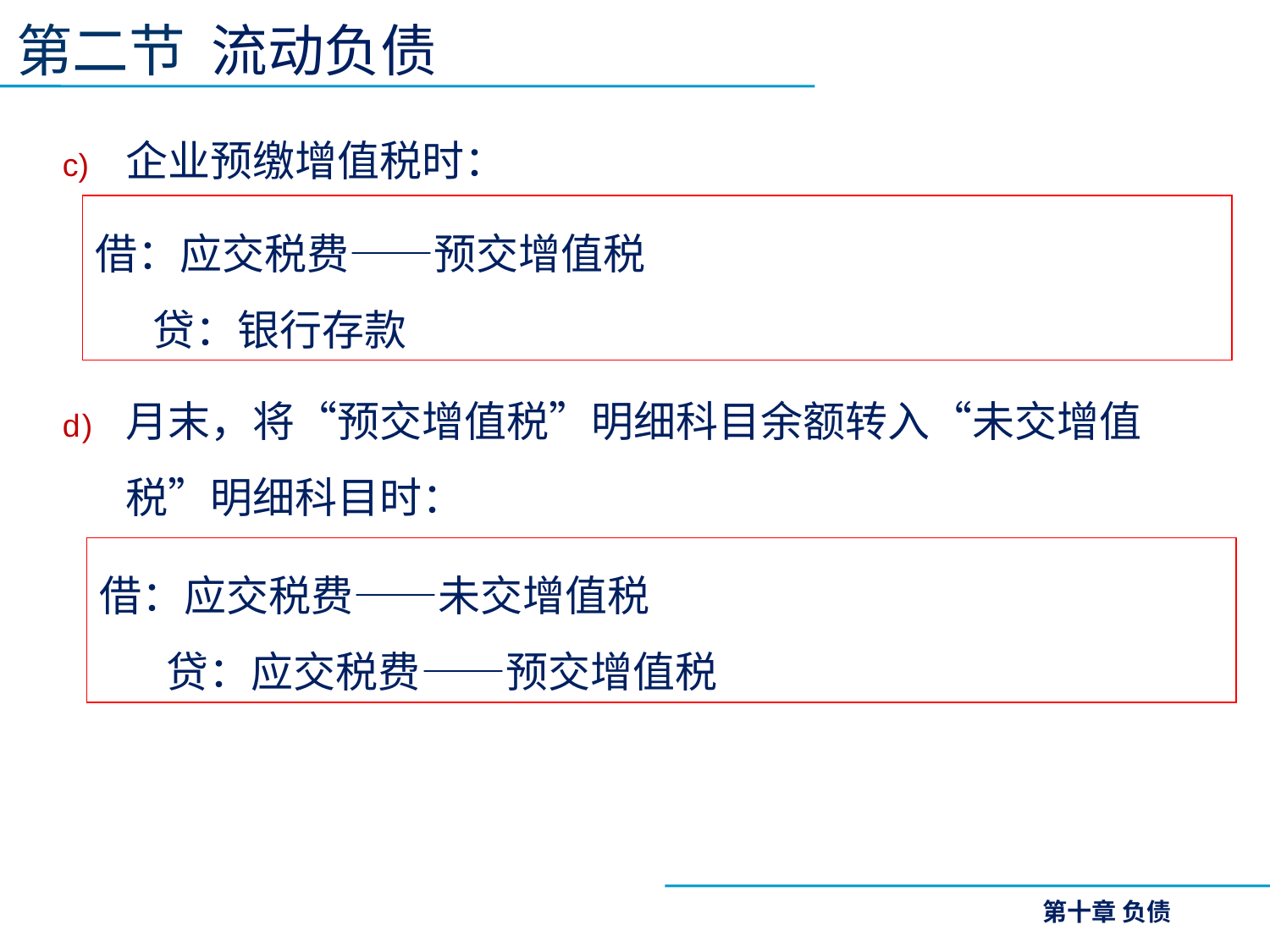

第二节  流动负债
企业预缴增值税时：

月末，将“预交增值税”明细科目余额转入“未交增值税”明细科目时：
借：应交税费——预交增值税
     贷：银行存款
借：应交税费——未交增值税
      贷：应交税费——预交增值税